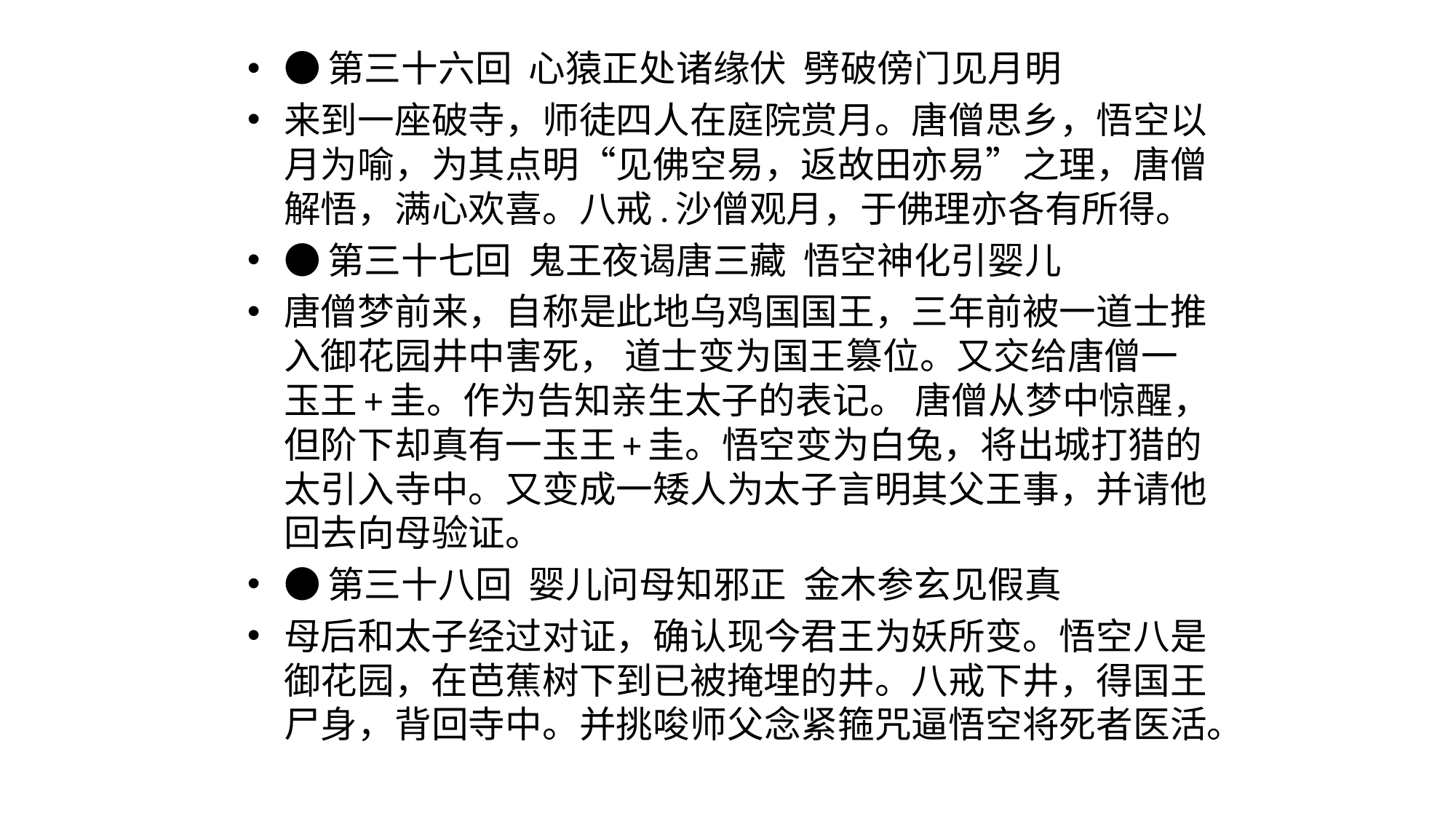

#
●第三十六回  心猿正处诸缘伏  劈破傍门见月明
来到一座破寺，师徒四人在庭院赏月。唐僧思乡，悟空以月为喻，为其点明“见佛空易，返故田亦易”之理，唐僧解悟，满心欢喜。八戒.沙僧观月，于佛理亦各有所得。
●第三十七回  鬼王夜谒唐三藏  悟空神化引婴儿
唐僧梦前来，自称是此地乌鸡国国王，三年前被一道士推入御花园井中害死， 道士变为国王篡位。又交给唐僧一玉王+圭。作为告知亲生太子的表记。 唐僧从梦中惊醒，但阶下却真有一玉王+圭。悟空变为白兔，将出城打猎的太引入寺中。又变成一矮人为太子言明其父王事，并请他回去向母验证。
●第三十八回  婴儿问母知邪正  金木参玄见假真
母后和太子经过对证，确认现今君王为妖所变。悟空八是御花园，在芭蕉树下到已被掩埋的井。八戒下井，得国王尸身，背回寺中。并挑唆师父念紧箍咒逼悟空将死者医活。